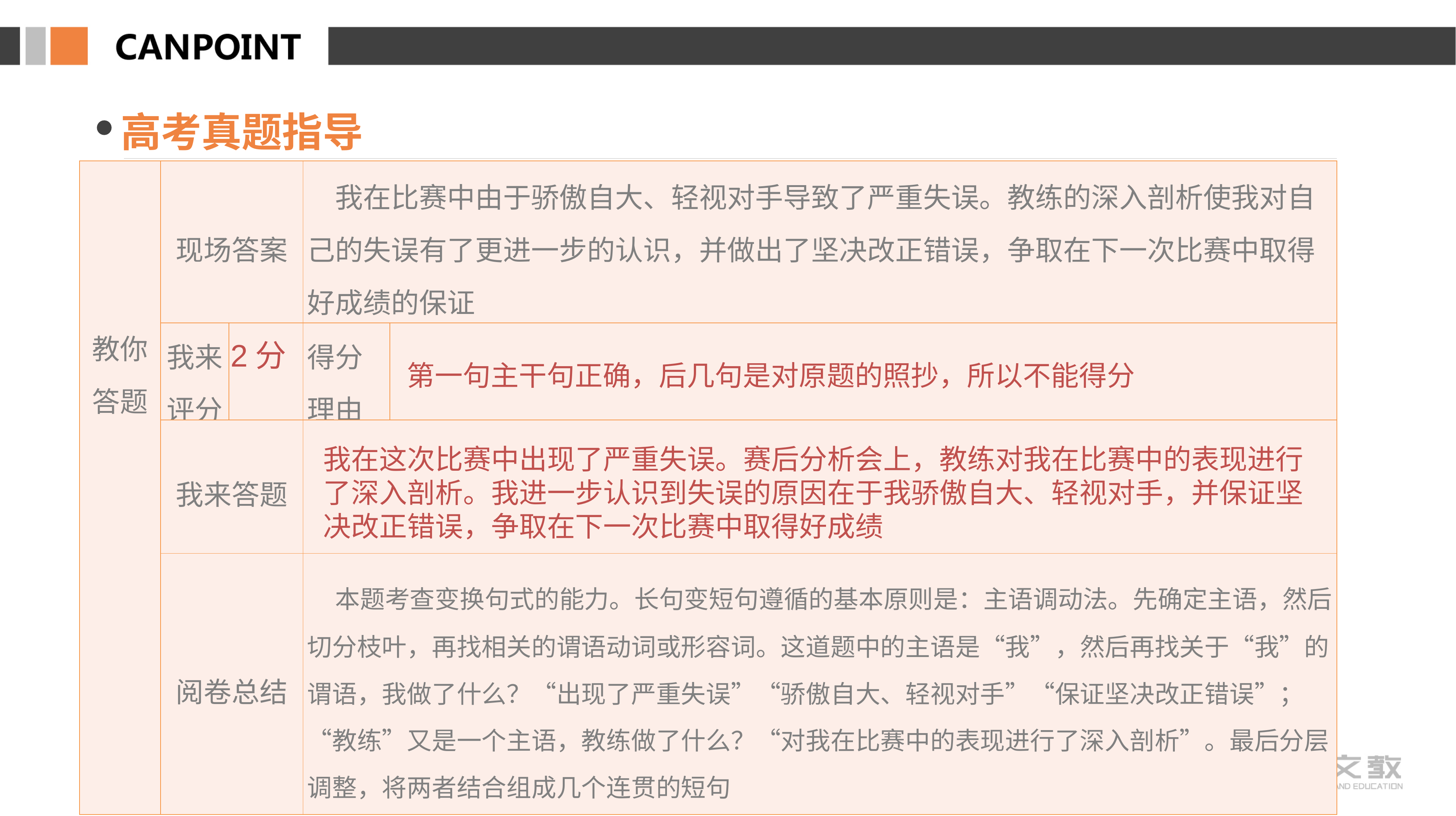

高考真题指导

| 教你 答题 | 现场答案 |  | 我在比赛中由于骄傲自大、轻视对手导致了严重失误。教练的深入剖析使我对自己的失误有了更进一步的认识，并做出了坚决改正错误，争取在下一次比赛中取得好成绩的保证 |  |
| --- | --- | --- | --- | --- |
|  | 我来评分 |  | 得分理由 |  |
|  | 我来答题 |  |  |  |
|  | 阅卷总结 |  | 本题考查变换句式的能力。长句变短句遵循的基本原则是：主语调动法。先确定主语，然后切分枝叶，再找相关的谓语动词或形容词。这道题中的主语是“我”，然后再找关于“我”的谓语，我做了什么？“出现了严重失误”“骄傲自大、轻视对手”“保证坚决改正错误”；“教练”又是一个主语，教练做了什么？“对我在比赛中的表现进行了深入剖析”。最后分层调整，将两者结合组成几个连贯的短句 |  |
2分
第一句主干句正确，后几句是对原题的照抄，所以不能得分
我在这次比赛中出现了严重失误。赛后分析会上，教练对我在比赛中的表现进行了深入剖析。我进一步认识到失误的原因在于我骄傲自大、轻视对手，并保证坚决改正错误，争取在下一次比赛中取得好成绩